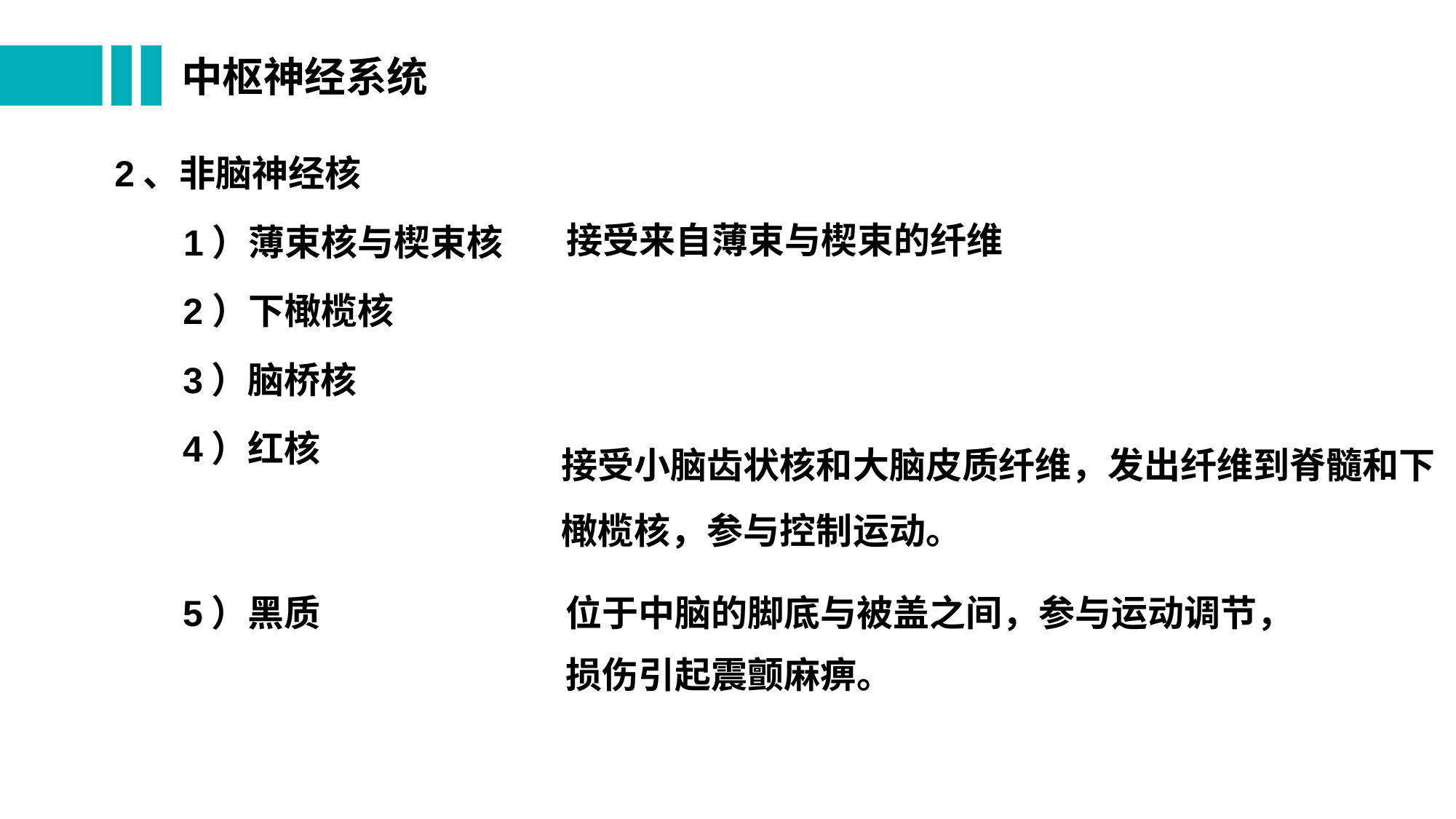

# 中枢神经系统

2、非脑神经核
接受来自薄束与楔束的纤维
1）薄束核与楔束核
2）下橄榄核
3）脑桥核
接受小脑齿状核和大脑皮质纤维，发出纤维到脊髓和下橄榄核，参与控制运动。
4）红核
5）黑质
位于中脑的脚底与被盖之间，参与运动调节，
损伤引起震颤麻痹。